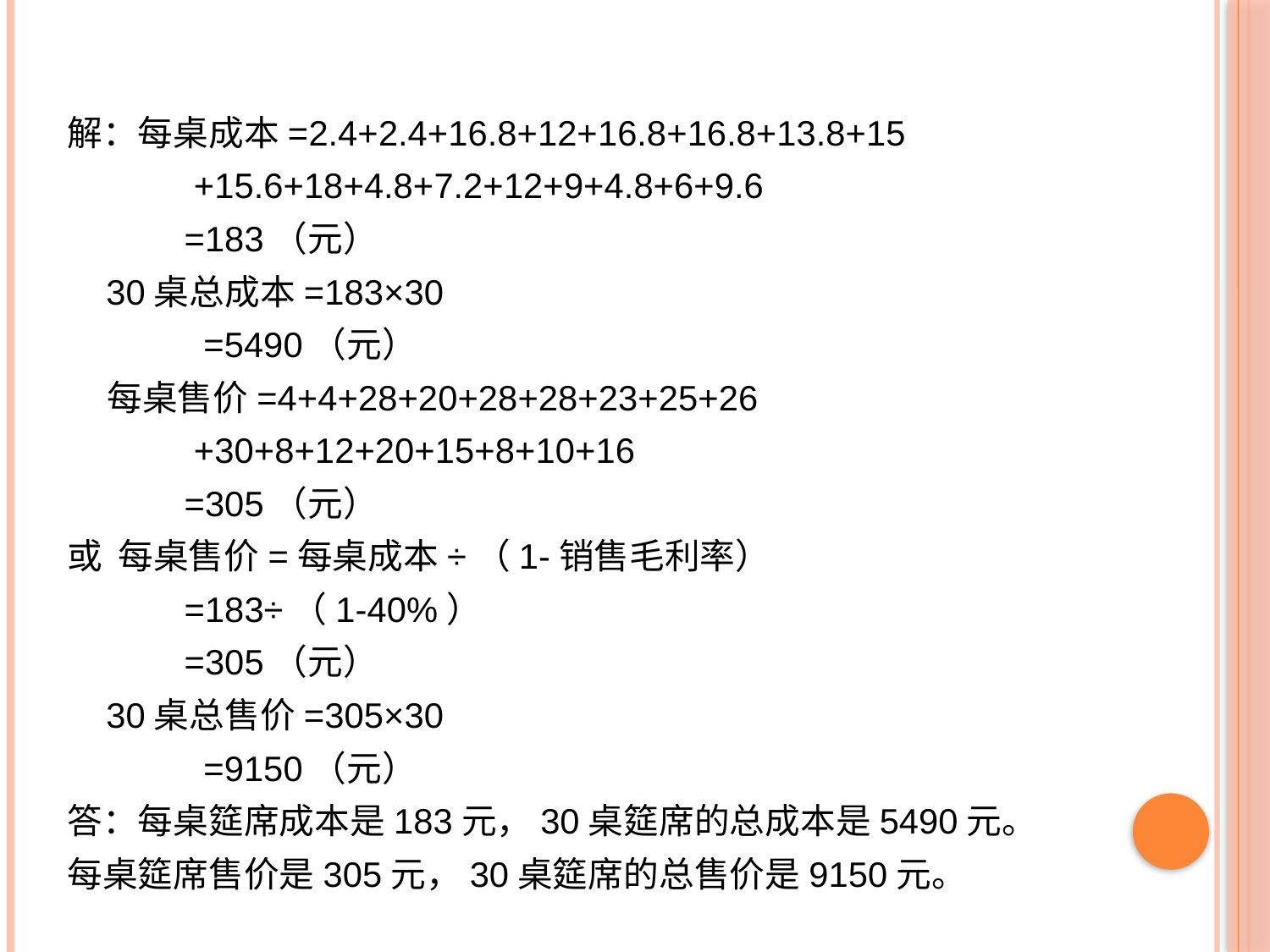

解：每桌成本=2.4+2.4+16.8+12+16.8+16.8+13.8+15
             +15.6+18+4.8+7.2+12+9+4.8+6+9.6
            =183（元）
    30桌总成本=183×30
              =5490（元）
    每桌售价=4+4+28+20+28+28+23+25+26
             +30+8+12+20+15+8+10+16
            =305（元）
或  每桌售价=每桌成本÷（1-销售毛利率）
            =183÷（1-40%）
            =305（元）
    30桌总售价=305×30
              =9150（元）
答：每桌筵席成本是183元，30桌筵席的总成本是5490元。
每桌筵席售价是305元，30桌筵席的总售价是9150元。